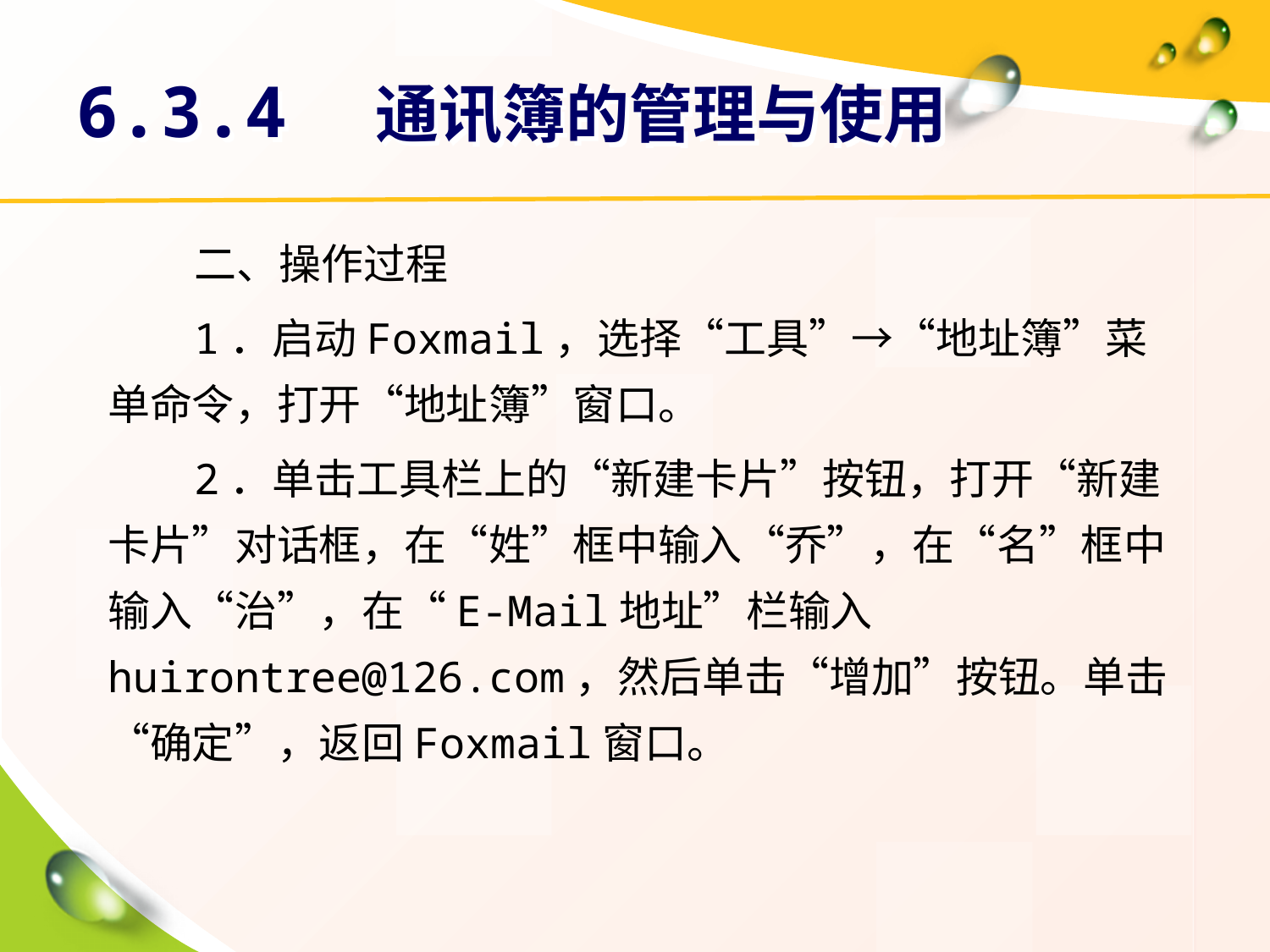

# 6.3.4　通讯簿的管理与使用
二、操作过程
1．启动Foxmail，选择“工具”→“地址簿”菜单命令，打开“地址簿”窗口。
2．单击工具栏上的“新建卡片”按钮，打开“新建卡片”对话框，在“姓”框中输入“乔”，在“名”框中输入“治”，在“E-Mail地址”栏输入huirontree@126.com，然后单击“增加”按钮。单击“确定”，返回Foxmail窗口。